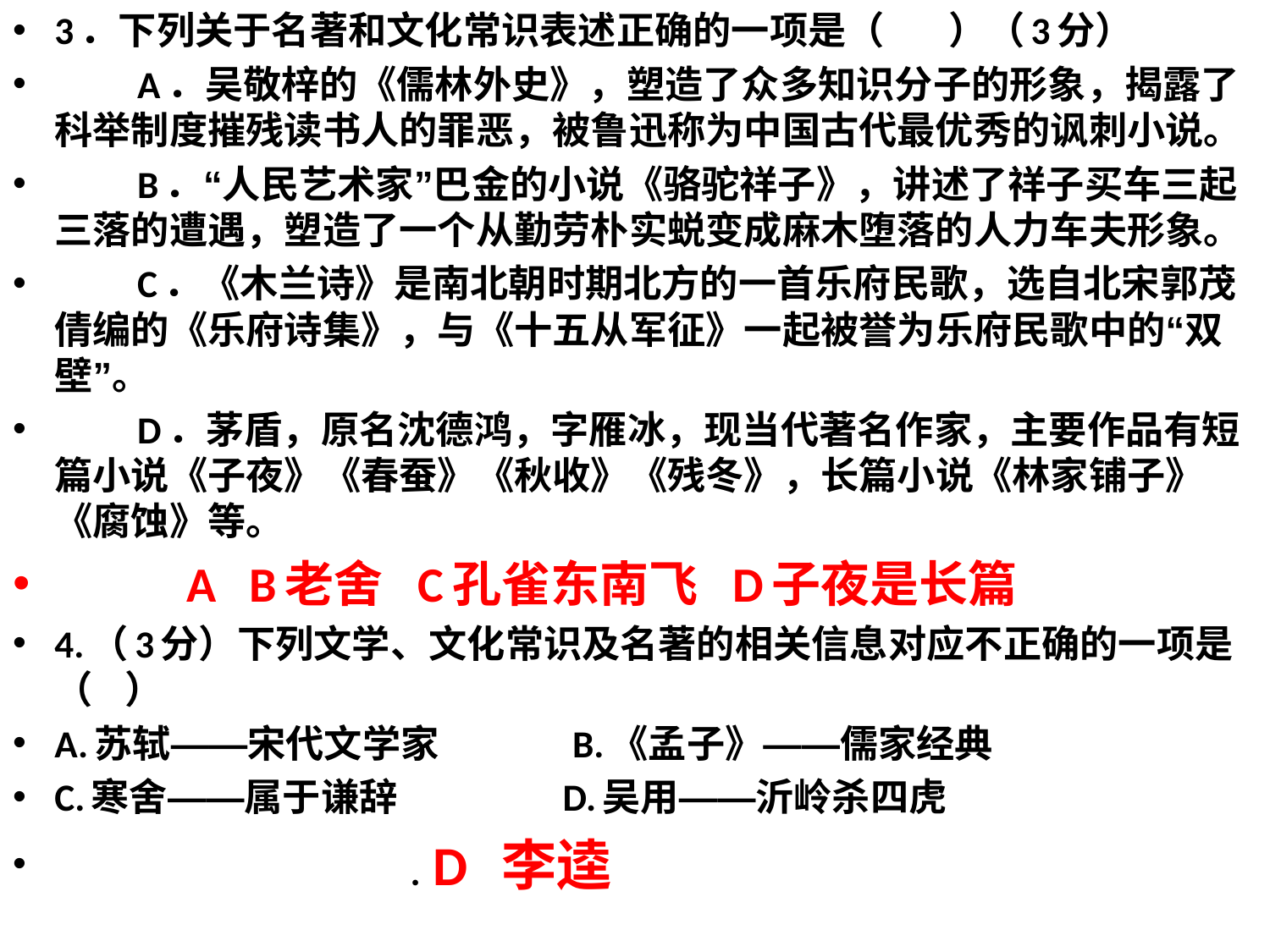

3．下列关于名著和文化常识表述正确的一项是（      ）（3分）
　　A．吴敬梓的《儒林外史》，塑造了众多知识分子的形象，揭露了科举制度摧残读书人的罪恶，被鲁迅称为中国古代最优秀的讽刺小说。
　　B．“人民艺术家”巴金的小说《骆驼祥子》，讲述了祥子买车三起三落的遭遇，塑造了一个从勤劳朴实蜕变成麻木堕落的人力车夫形象。
　　C．《木兰诗》是南北朝时期北方的一首乐府民歌，选自北宋郭茂倩编的《乐府诗集》，与《十五从军征》一起被誉为乐府民歌中的“双壁”。
　　D．茅盾，原名沈德鸿，字雁冰，现当代著名作家，主要作品有短篇小说《子夜》《春蚕》《秋收》《残冬》，长篇小说《林家铺子》《腐蚀》等。
            A   B老舍  C孔雀东南飞  D子夜是长篇
4.（3分）下列文学、文化常识及名著的相关信息对应不正确的一项是（   ）
A.苏轼——宋代文学家            B.《孟子》——儒家经典
C.寒舍——属于谦辞               D.吴用——沂岭杀四虎
                                         . D  李逵

#